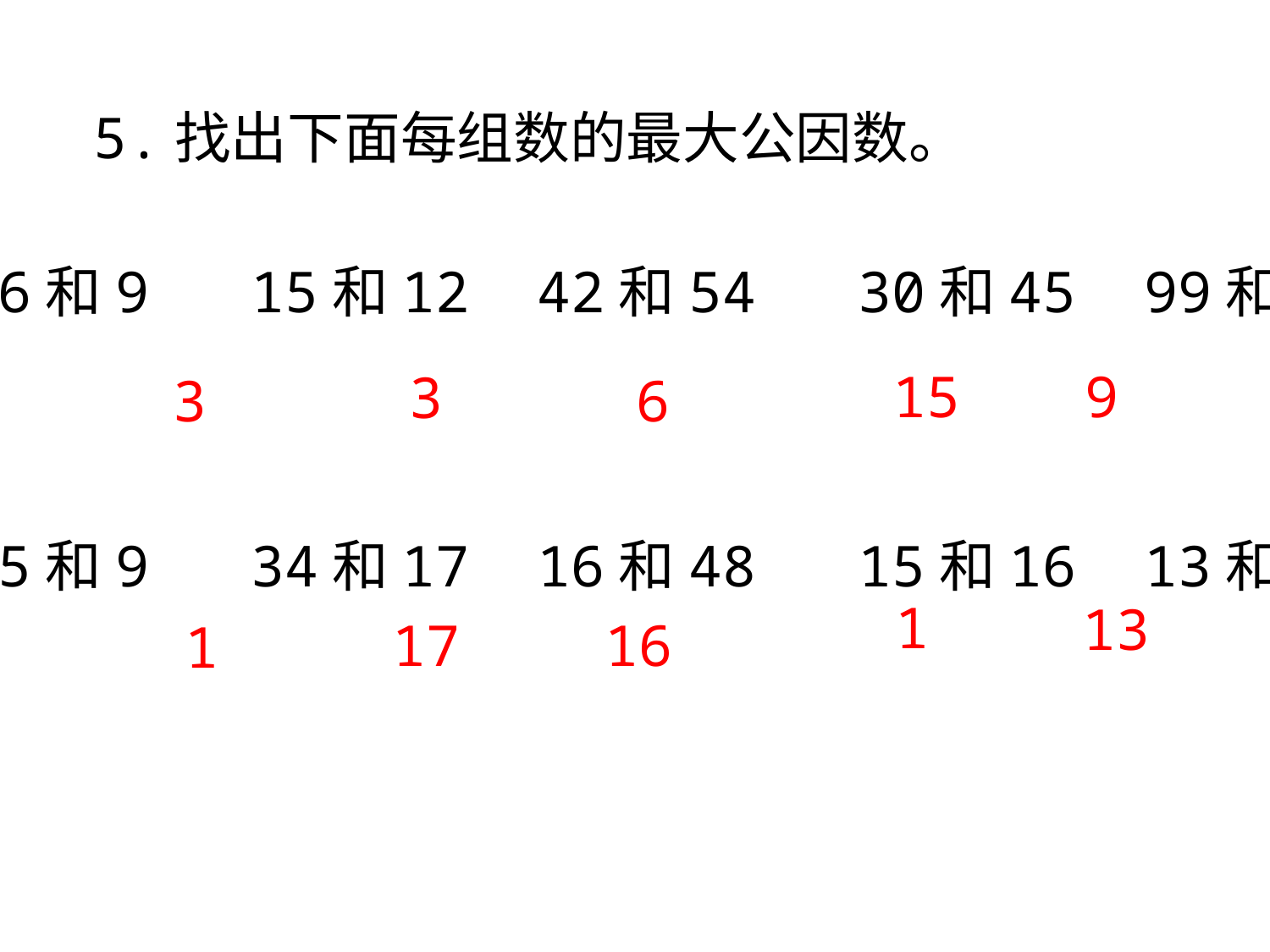

5.找出下面每组数的最大公因数。
6和9   15和12  42和54   30和45  99和36
15
9
3
3
6
5和9   34和17  16和48   15和16  13和78
1
13
16
17
1